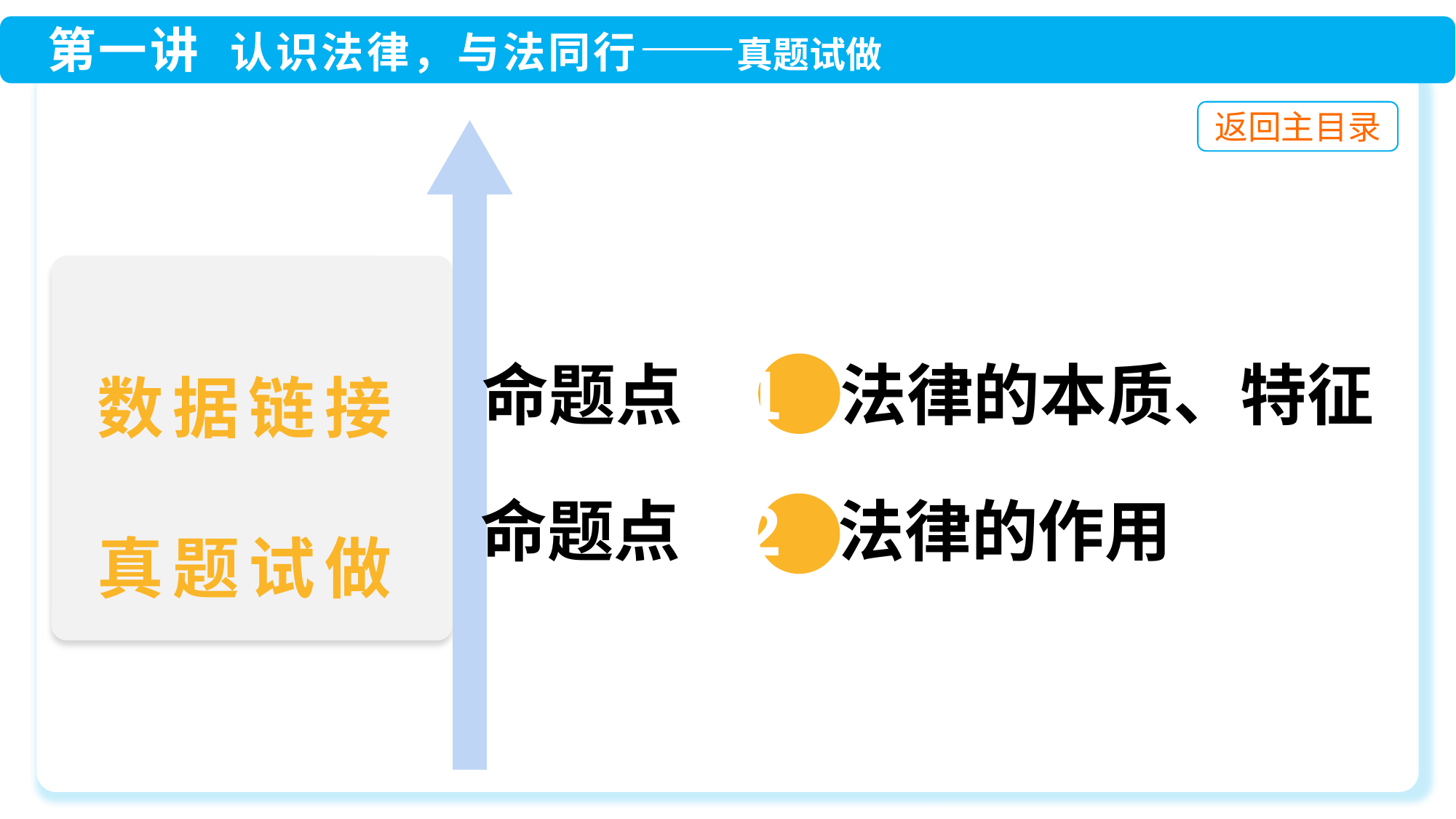

命题点   1 法律的本质、特征
命题点   2 法律的作用

数据链接
真题试做